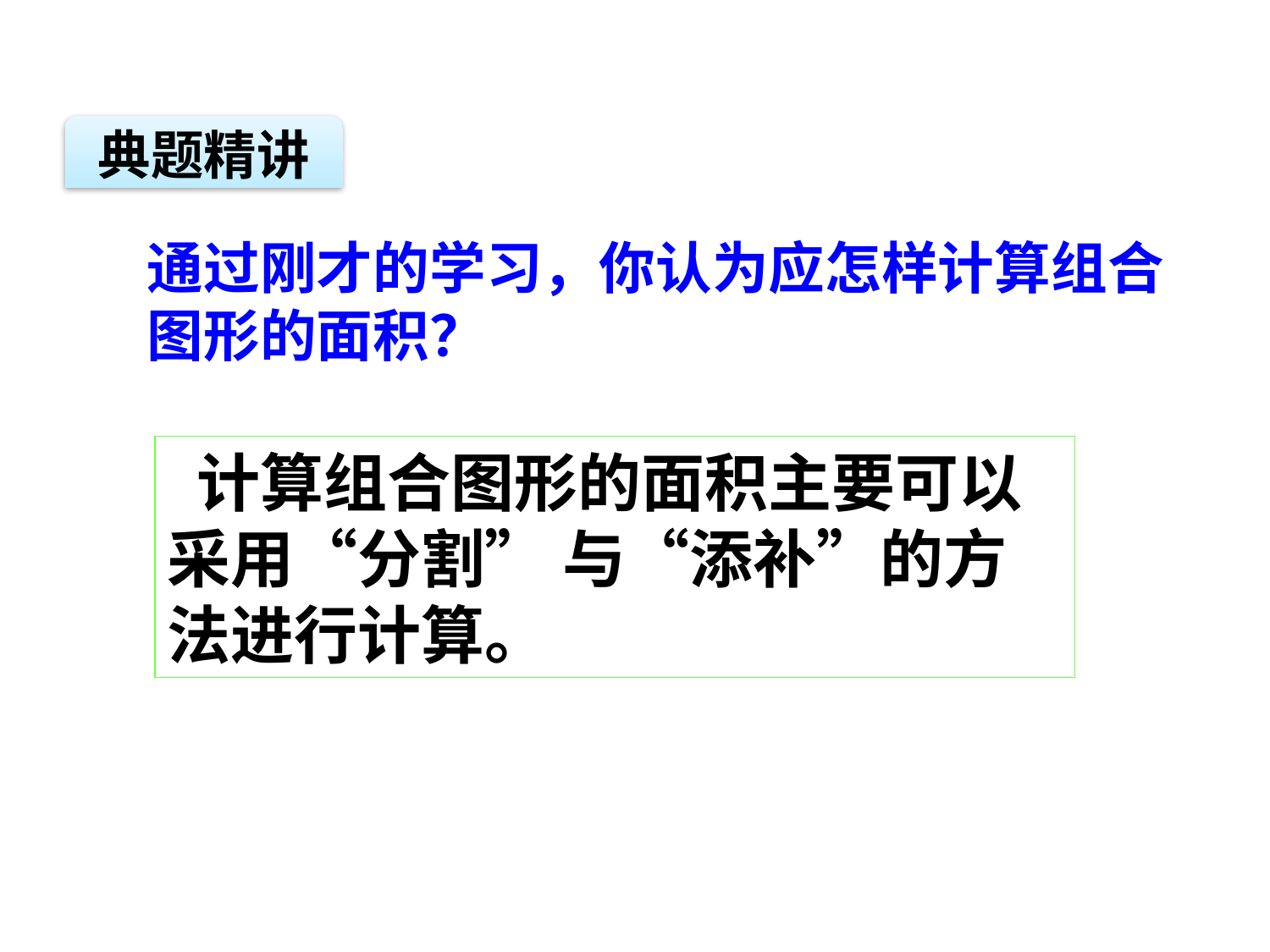

典题精讲
通过刚才的学习，你认为应怎样计算组合
图形的面积？
 计算组合图形的面积主要可以采用“分割” 与“添补”的方法进行计算。